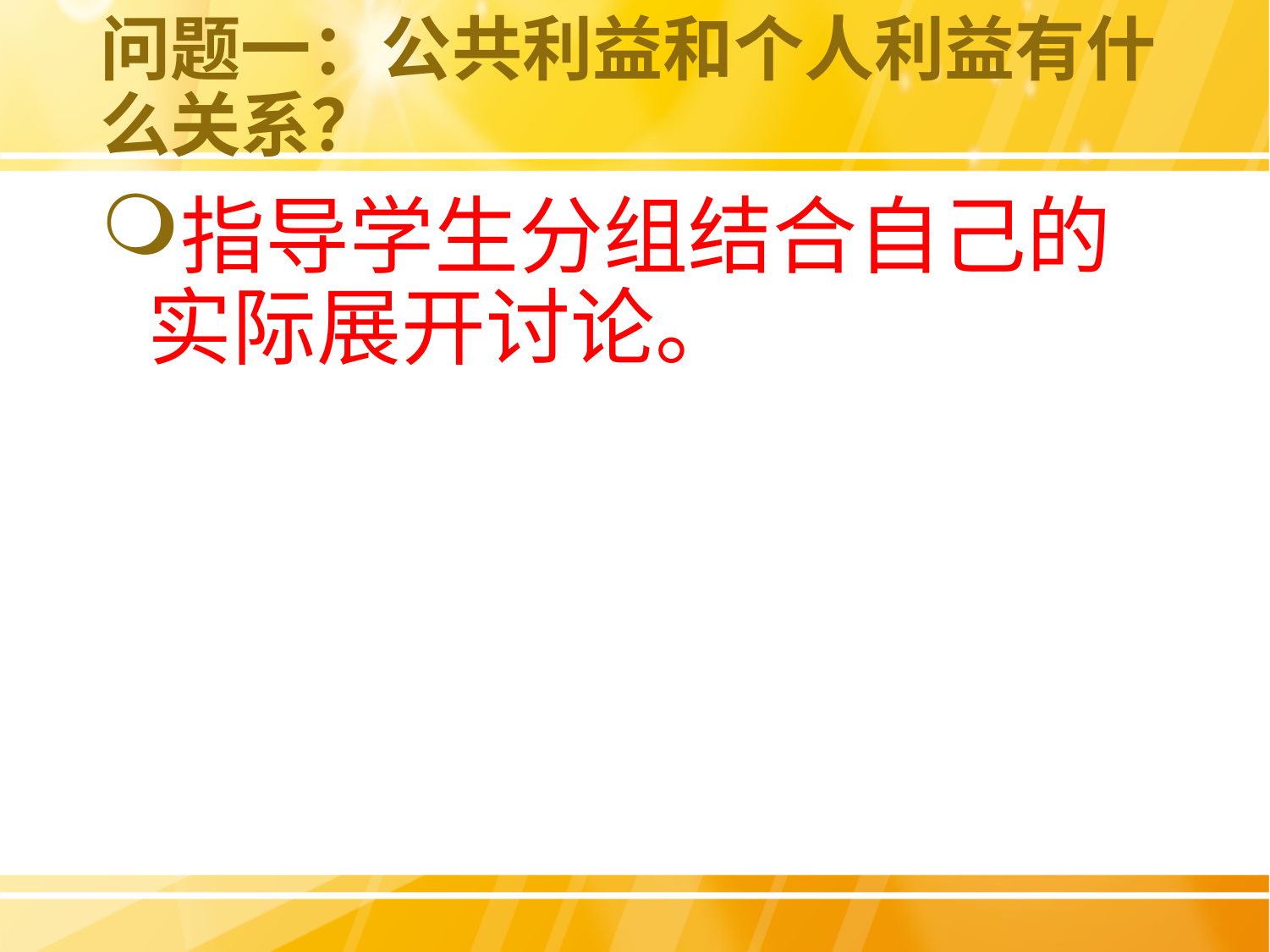

# 问题一：公共利益和个人利益有什么关系？
指导学生分组结合自己的实际展开讨论。